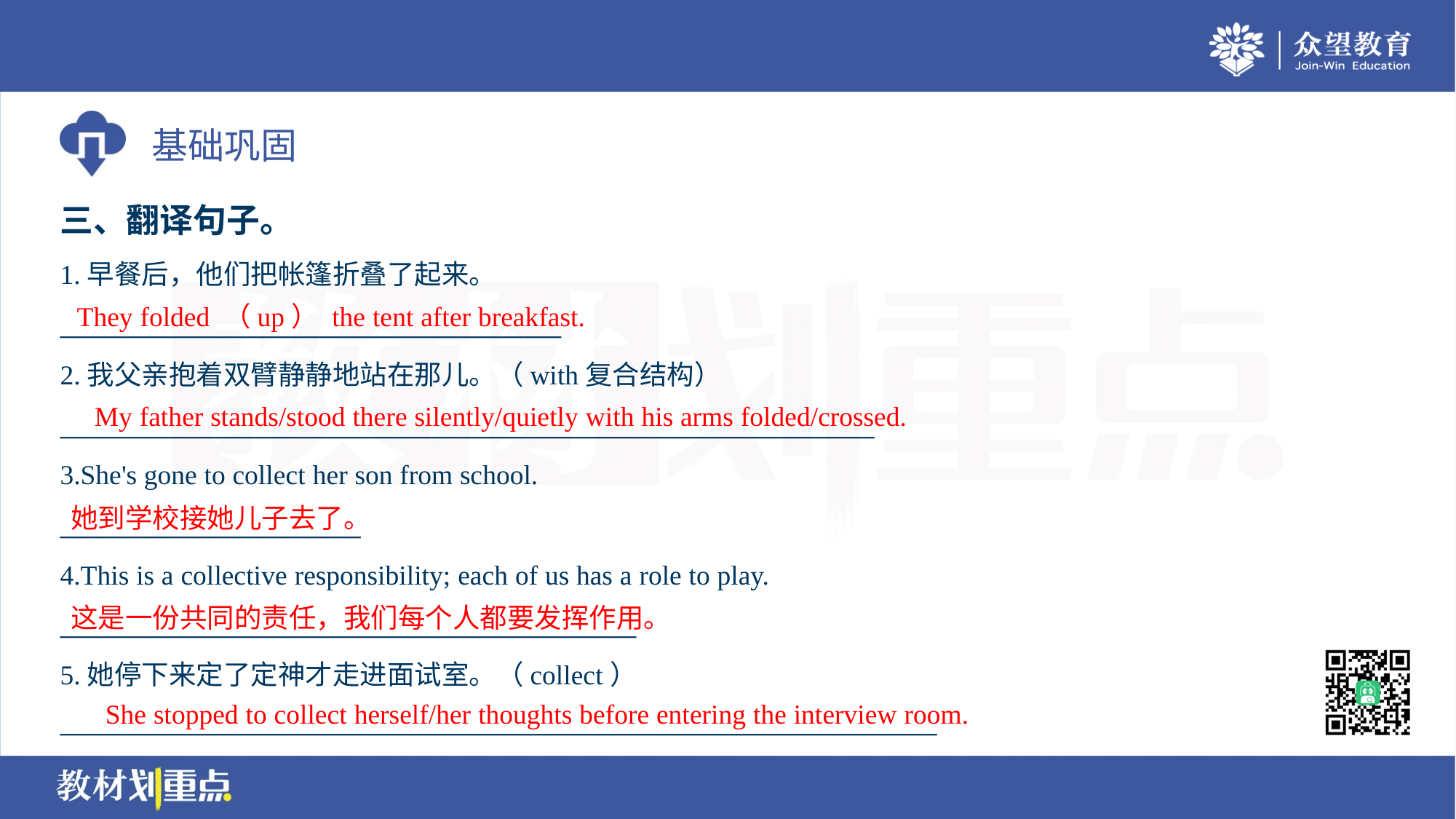

三、翻译句子。
1.早餐后，他们把帐篷折叠了起来。
________________________________________
2.我父亲抱着双臂静静地站在那儿。（with复合结构）
_________________________________________________________________
3.She's gone to collect her son from school.
________________________
4.This is a collective responsibility; each of us has a role to play.
______________________________________________
5.她停下来定了定神才走进面试室。（collect）
______________________________________________________________________
They folded （up） the tent after breakfast.
My father stands/stood there silently/quietly with his arms folded/crossed.
她到学校接她儿子去了。
这是一份共同的责任，我们每个人都要发挥作用。
She stopped to collect herself/her thoughts before entering the interview room.